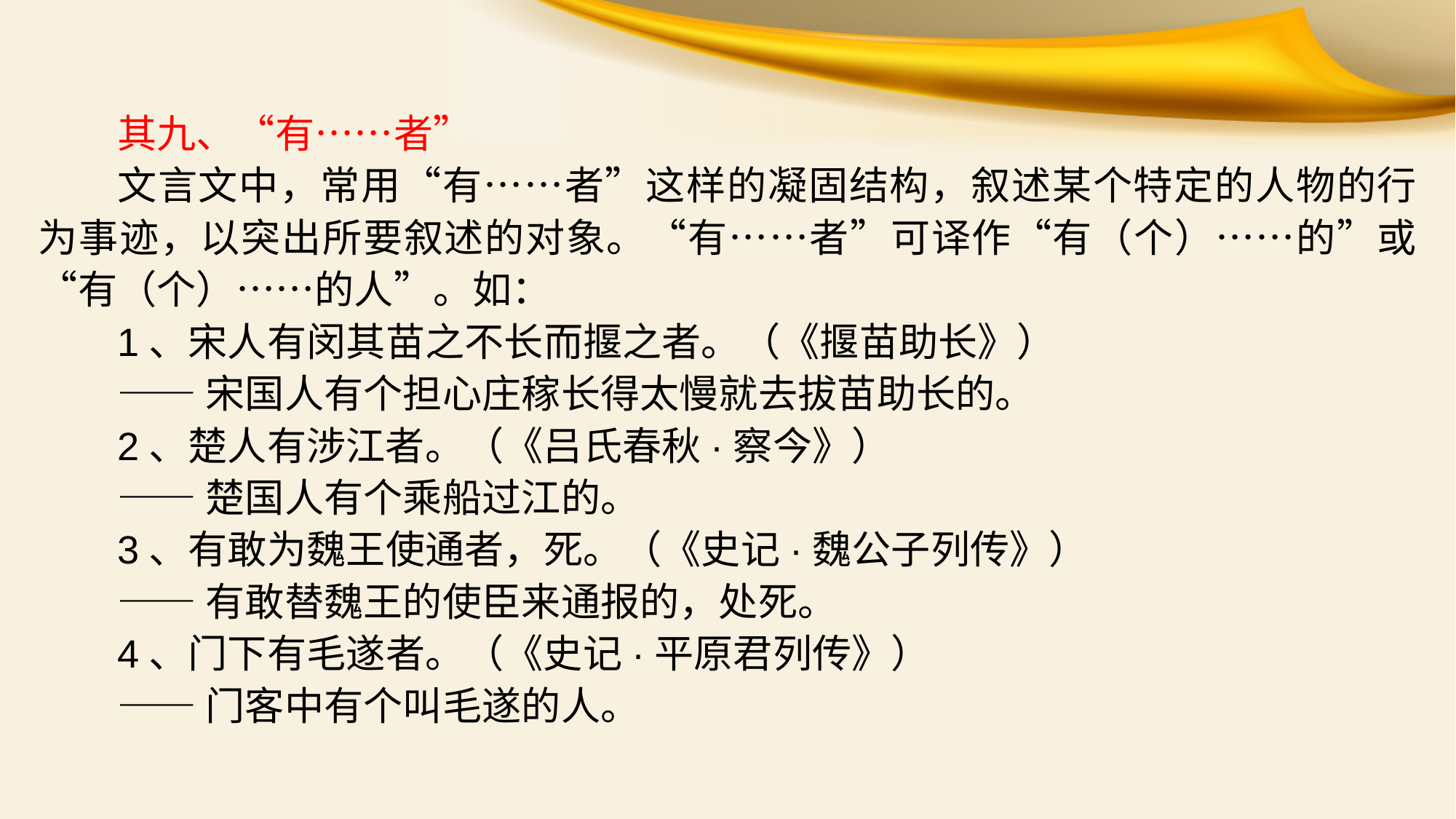

其九、“有……者”
文言文中，常用“有……者”这样的凝固结构，叙述某个特定的人物的行为事迹，以突出所要叙述的对象。“有……者”可译作“有（个）……的”或“有（个）……的人”。如：
1、宋人有闵其苗之不长而揠之者。（《揠苗助长》）
——宋国人有个担心庄稼长得太慢就去拔苗助长的。
2、楚人有涉江者。（《吕氏春秋·察今》）
——楚国人有个乘船过江的。
3、有敢为魏王使通者，死。（《史记·魏公子列传》）
——有敢替魏王的使臣来通报的，处死。
4、门下有毛遂者。（《史记·平原君列传》）
——门客中有个叫毛遂的人。